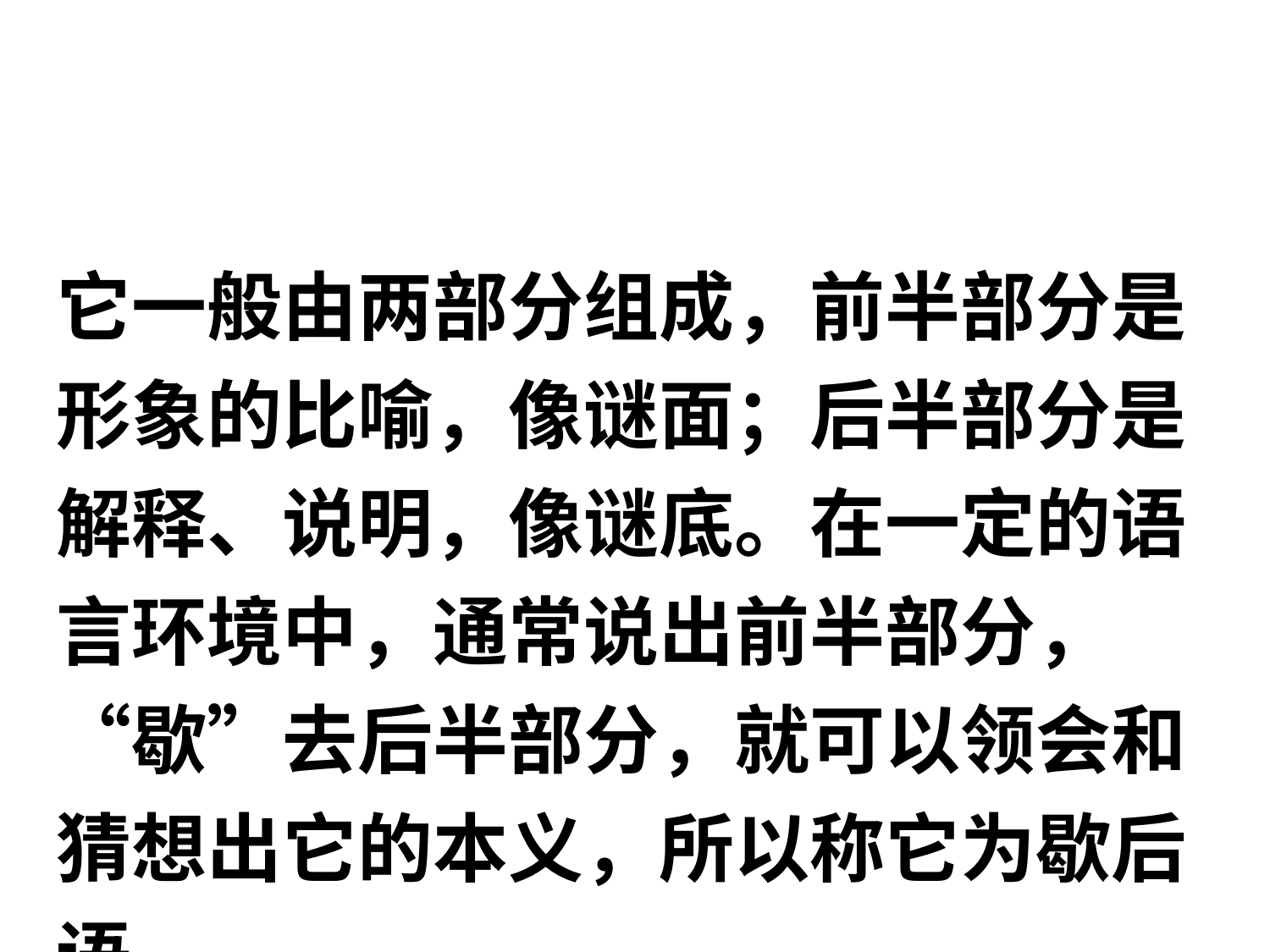

它一般由两部分组成，前半部分是形象的比喻，像谜面；后半部分是解释、说明，像谜底。在一定的语言环境中，通常说出前半部分，“歇”去后半部分，就可以领会和猜想出它的本义，所以称它为歇后语。